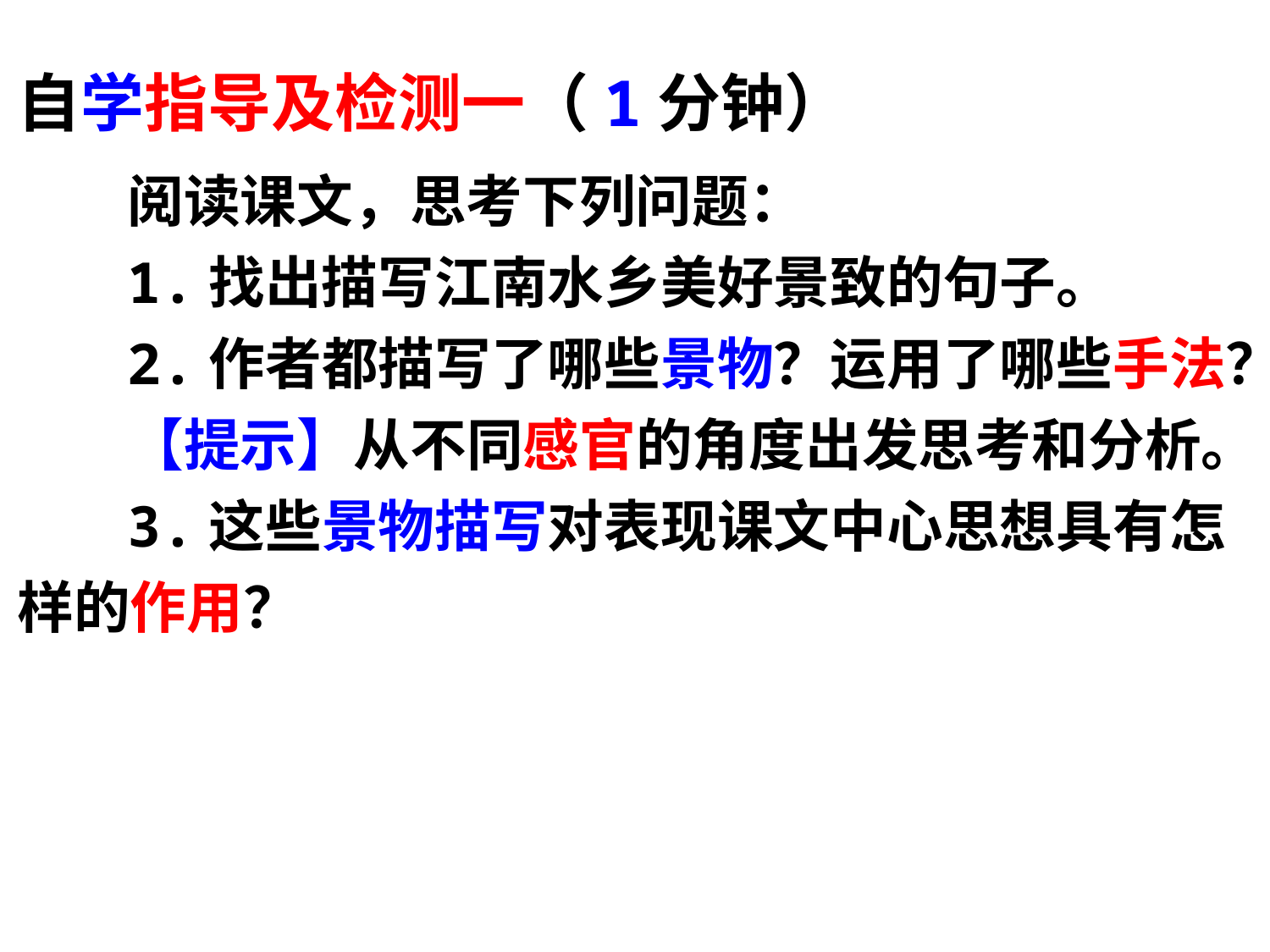

自学指导及检测一（1分钟）
阅读课文，思考下列问题：
1.找出描写江南水乡美好景致的句子。
2.作者都描写了哪些景物？运用了哪些手法？
【提示】从不同感官的角度出发思考和分析。
3.这些景物描写对表现课文中心思想具有怎样的作用？